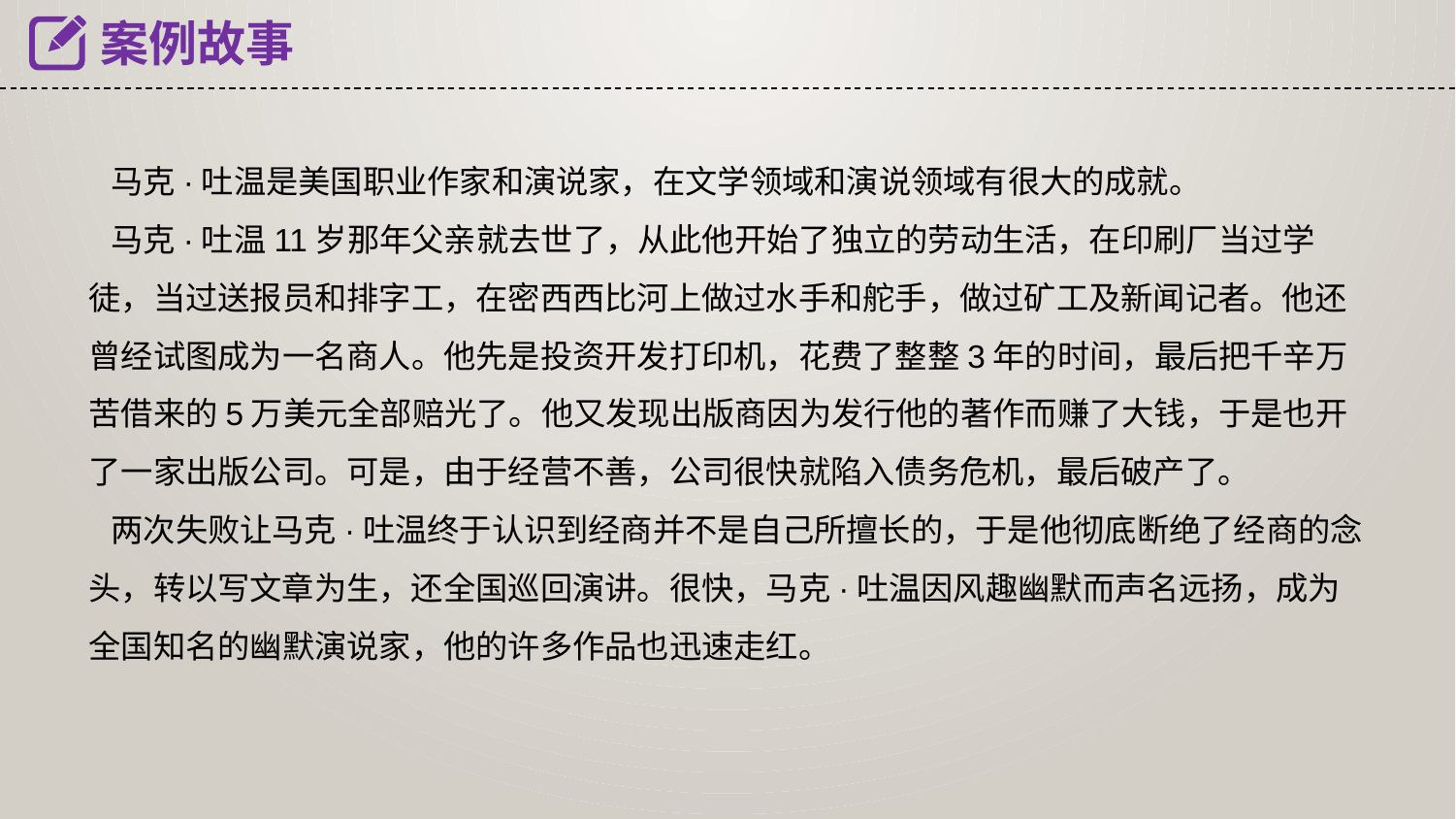

案例故事

  马克·吐温是美国职业作家和演说家，在文学领域和演说领域有很大的成就。
  马克·吐温11岁那年父亲就去世了，从此他开始了独立的劳动生活，在印刷厂当过学徒，当过送报员和排字工，在密西西比河上做过水手和舵手，做过矿工及新闻记者。他还曾经试图成为一名商人。他先是投资开发打印机，花费了整整3年的时间，最后把千辛万苦借来的5万美元全部赔光了。他又发现出版商因为发行他的著作而赚了大钱，于是也开了一家出版公司。可是，由于经营不善，公司很快就陷入债务危机，最后破产了。
  两次失败让马克·吐温终于认识到经商并不是自己所擅长的，于是他彻底断绝了经商的念头，转以写文章为生，还全国巡回演讲。很快，马克·吐温因风趣幽默而声名远扬，成为全国知名的幽默演说家，他的许多作品也迅速走红。
57